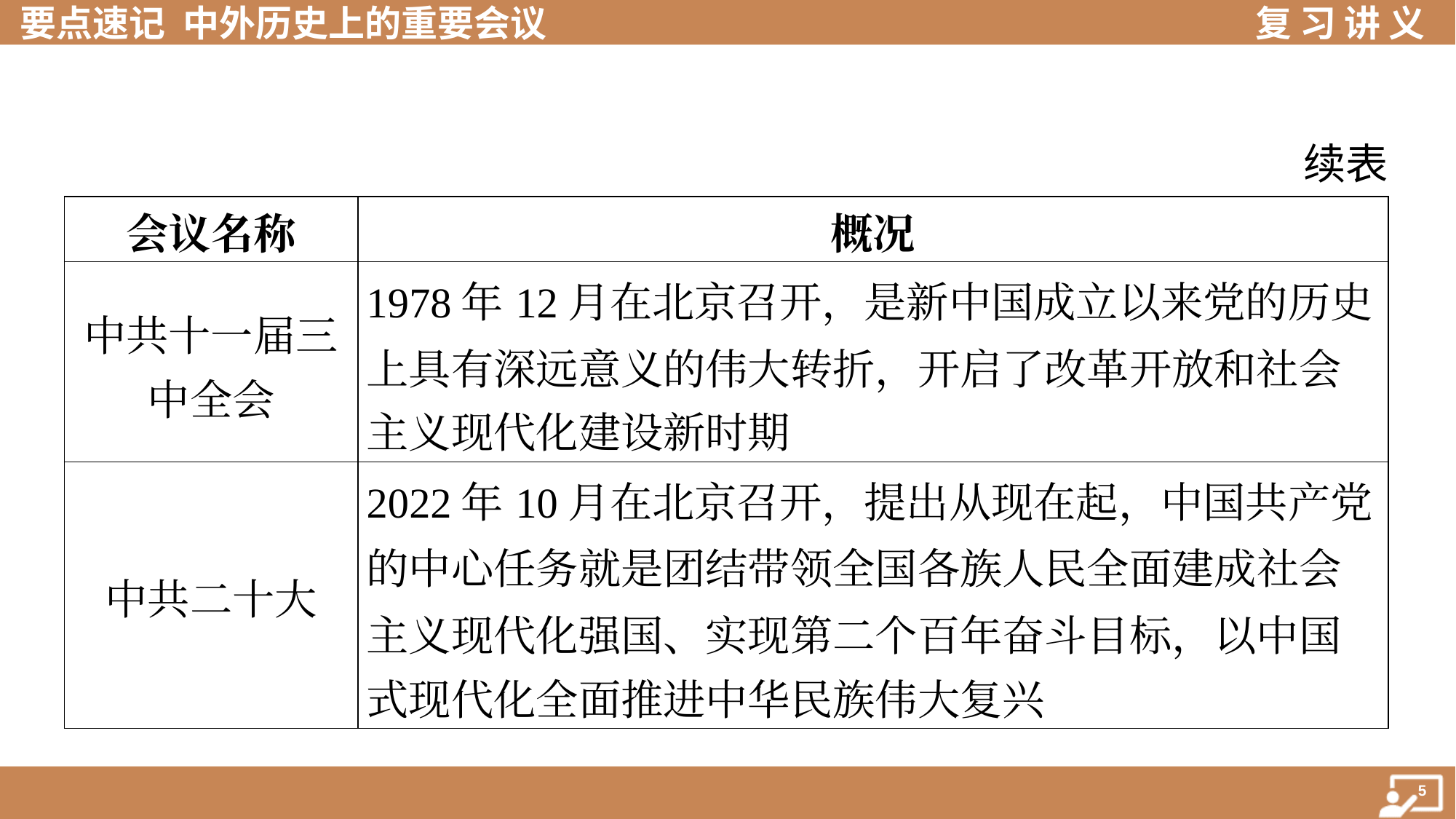

续表
| 会议名称 | 概况 |
| --- | --- |
| 中共十一届三 中全会 | 1978年12月在北京召开，是新中国成立以来党的历史 上具有深远意义的伟大转折，开启了改革开放和社会 主义现代化建设新时期 |
| 中共二十大 | 2022年10月在北京召开，提出从现在起，中国共产党 的中心任务就是团结带领全国各族人民全面建成社会 主义现代化强国、实现第二个百年奋斗目标，以中国 式现代化全面推进中华民族伟大复兴 |